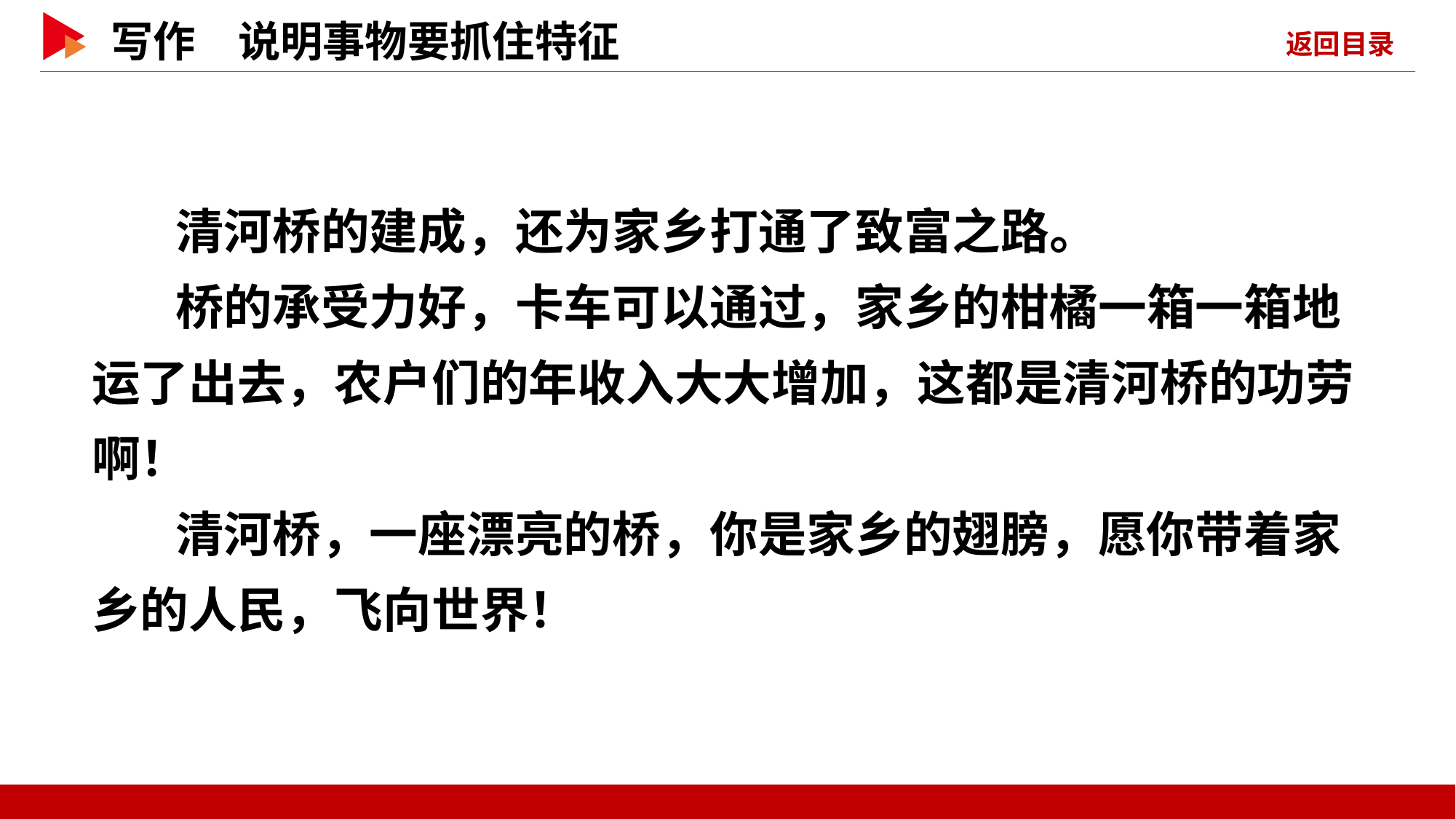

清河桥的建成，还为家乡打通了致富之路。
桥的承受力好，卡车可以通过，家乡的柑橘一箱一箱地运了出去，农户们的年收入大大增加，这都是清河桥的功劳啊！
清河桥，一座漂亮的桥，你是家乡的翅膀，愿你带着家乡的人民，飞向世界！